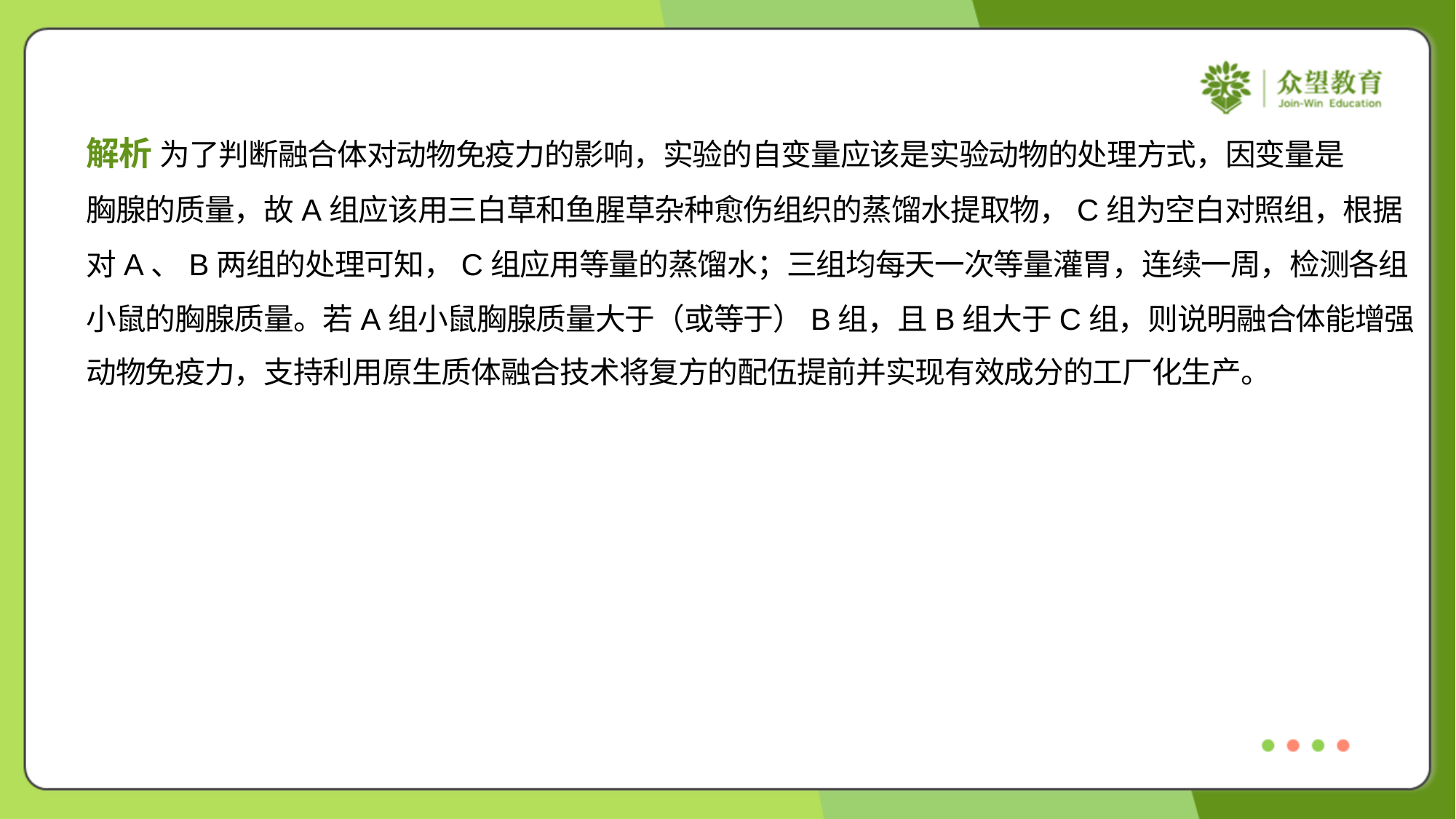

解析 为了判断融合体对动物免疫力的影响，实验的自变量应该是实验动物的处理方式，因变量是
胸腺的质量，故A组应该用三白草和鱼腥草杂种愈伤组织的蒸馏水提取物，C组为空白对照组，根据
对A、B两组的处理可知，C组应用等量的蒸馏水；三组均每天一次等量灌胃，连续一周，检测各组
小鼠的胸腺质量。若A组小鼠胸腺质量大于（或等于）B组，且B组大于C组，则说明融合体能增强
动物免疫力，支持利用原生质体融合技术将复方的配伍提前并实现有效成分的工厂化生产。